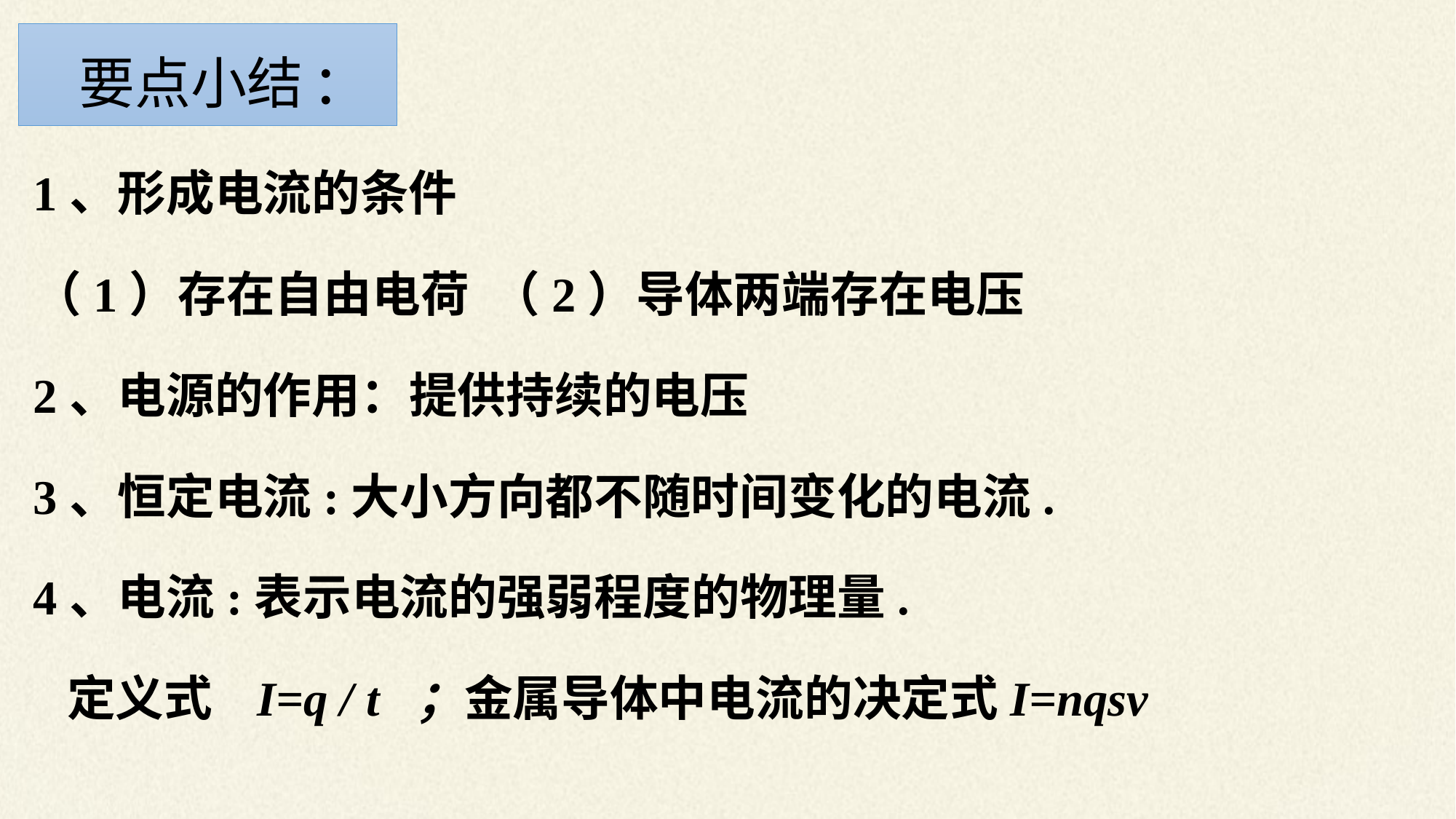

要点小结:
1、形成电流的条件
（1）存在自由电荷  （2）导体两端存在电压
2、电源的作用：提供持续的电压
3、恒定电流:大小方向都不随时间变化的电流.
4、电流:表示电流的强弱程度的物理量.
  定义式   I=q / t  ；金属导体中电流的决定式I=nqsv